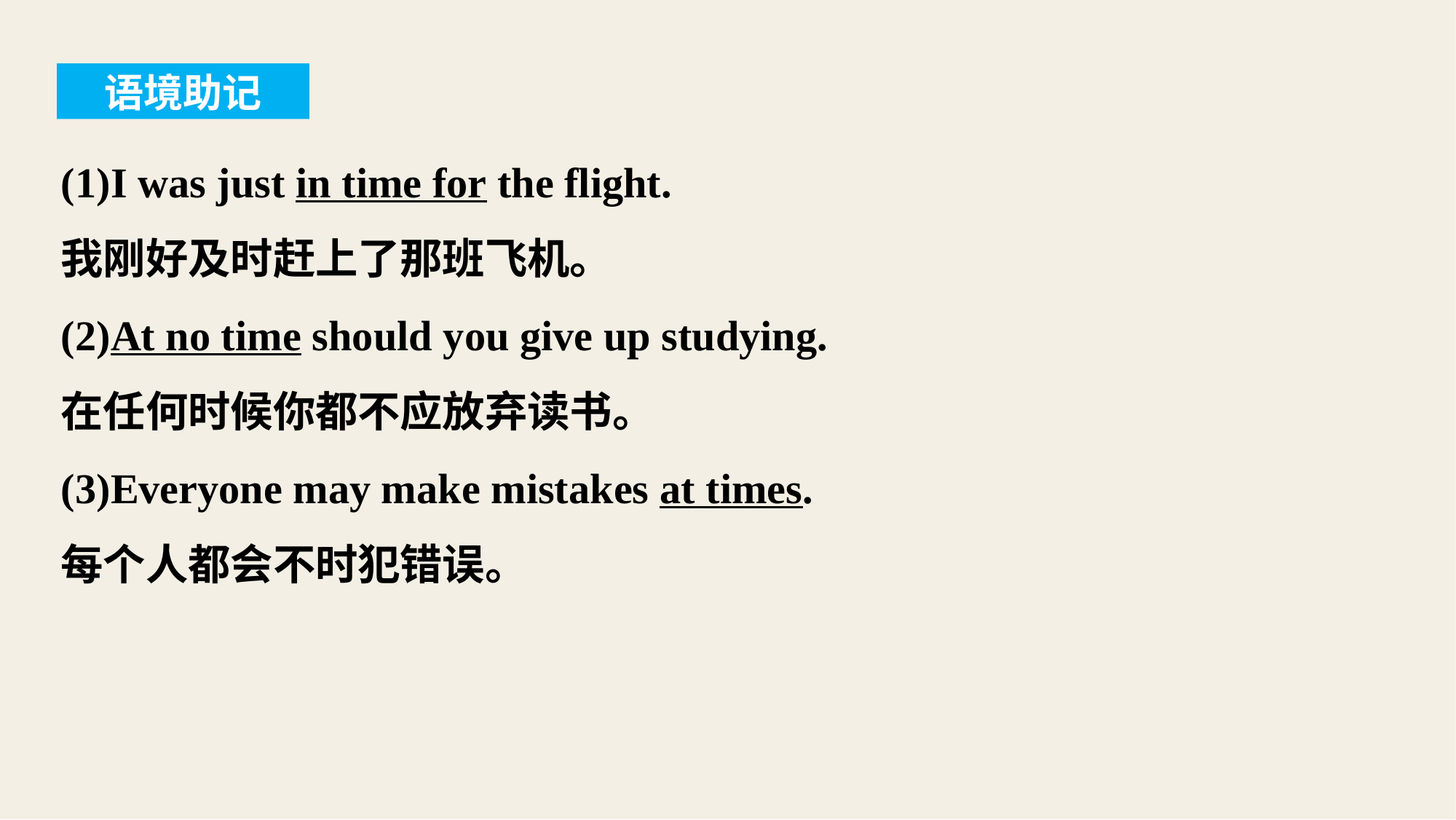

语境助记
(1)I was just in time for the flight.
我刚好及时赶上了那班飞机。
(2)At no time should you give up studying.
在任何时候你都不应放弃读书。
(3)Everyone may make mistakes at times.
每个人都会不时犯错误。